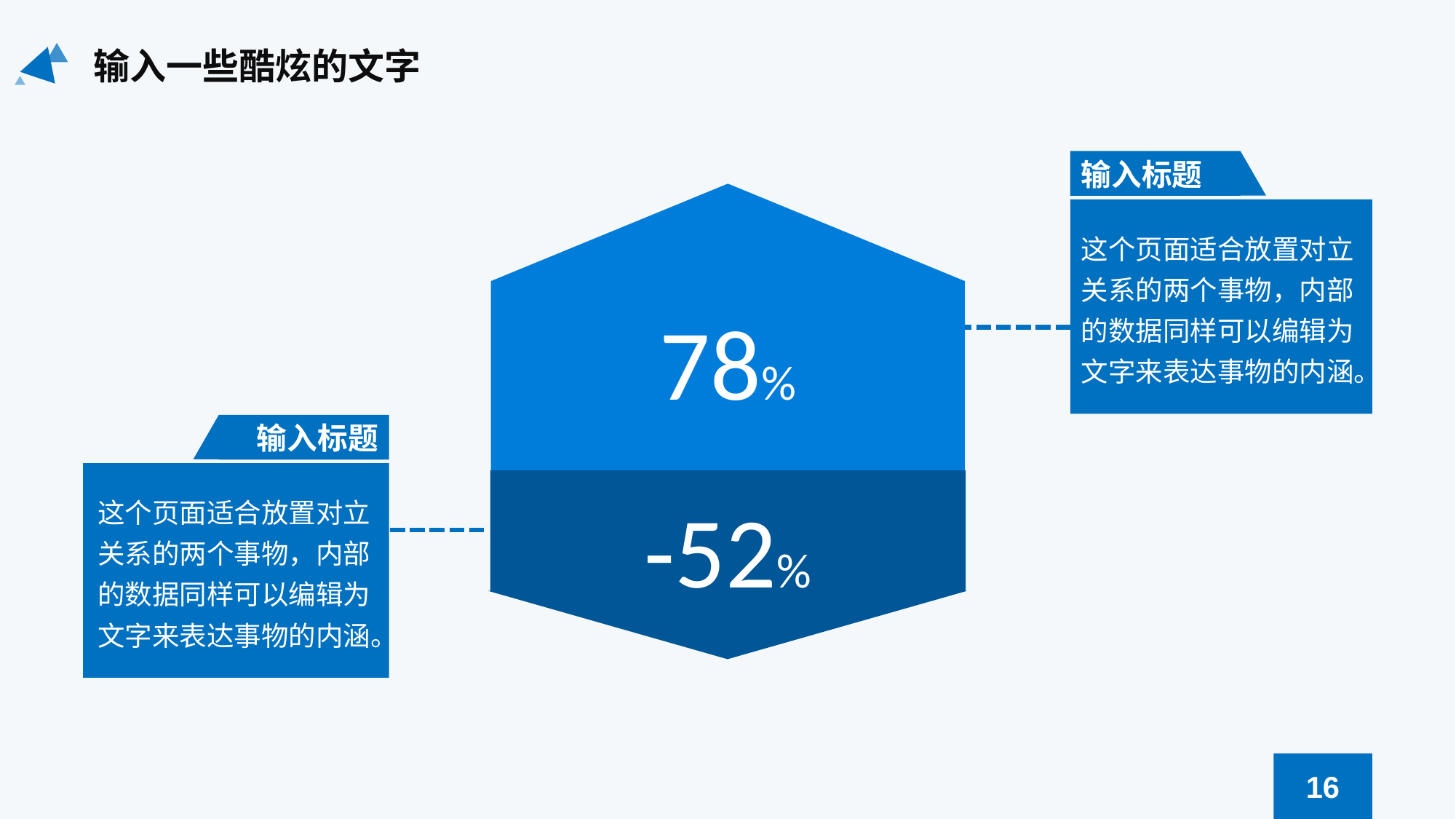

输入一些酷炫的文字

输入标题

这个页面适合放置对立关系的两个事物，内部的数据同样可以编辑为文字来表达事物的内涵。
78%
输入标题

这个页面适合放置对立关系的两个事物，内部的数据同样可以编辑为文字来表达事物的内涵。
-52%

16